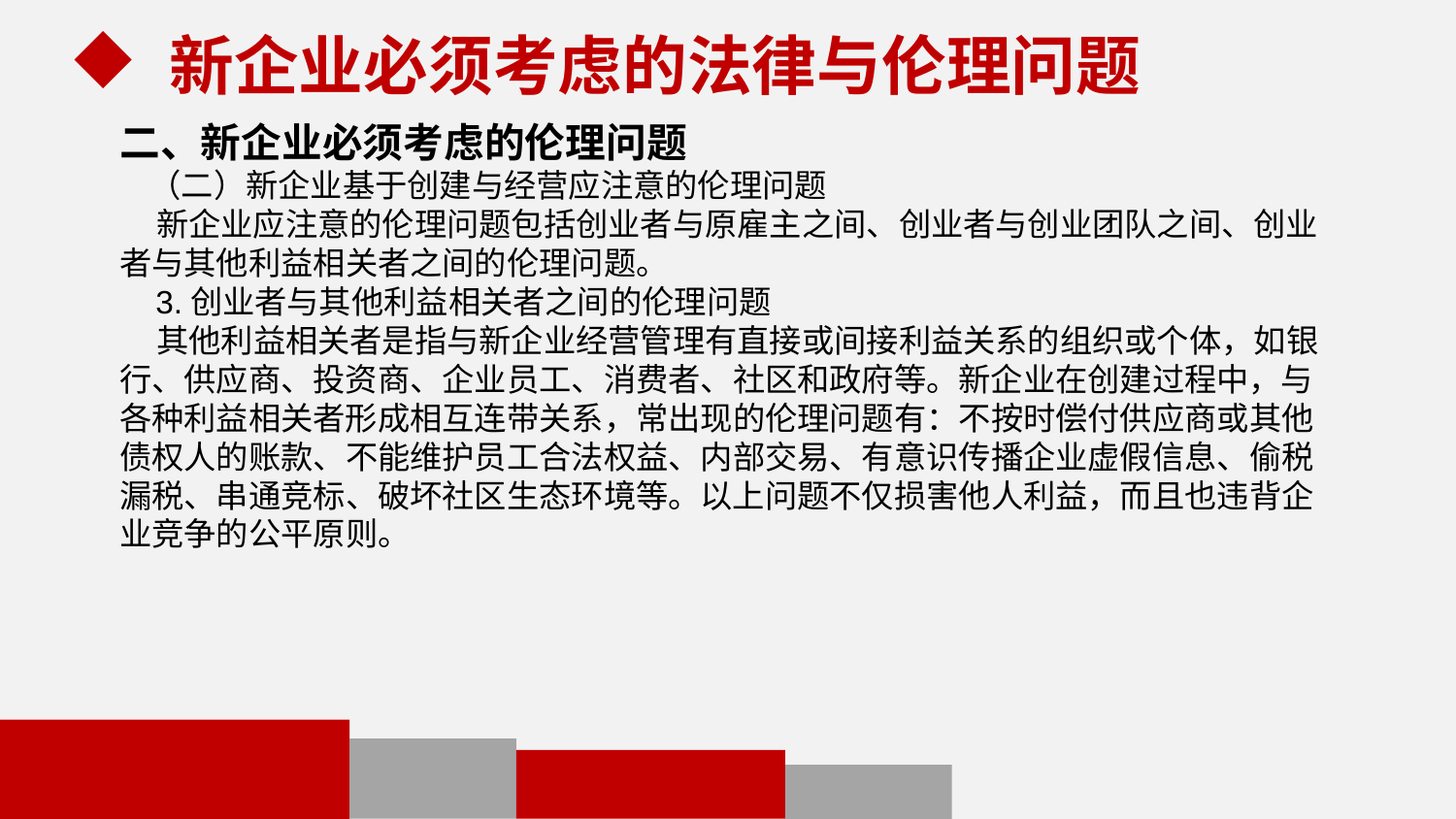

新企业必须考虑的法律与伦理问题
二、新企业必须考虑的伦理问题
   （二）新企业基于创建与经营应注意的伦理问题
    新企业应注意的伦理问题包括创业者与原雇主之间、创业者与创业团队之间、创业者与其他利益相关者之间的伦理问题。
    3.创业者与其他利益相关者之间的伦理问题
    其他利益相关者是指与新企业经营管理有直接或间接利益关系的组织或个体，如银行、供应商、投资商、企业员工、消费者、社区和政府等。新企业在创建过程中，与各种利益相关者形成相互连带关系，常出现的伦理问题有：不按时偿付供应商或其他债权人的账款、不能维护员工合法权益、内部交易、有意识传播企业虚假信息、偷税漏税、串通竞标、破坏社区生态环境等。以上问题不仅损害他人利益，而且也违背企业竞争的公平原则。